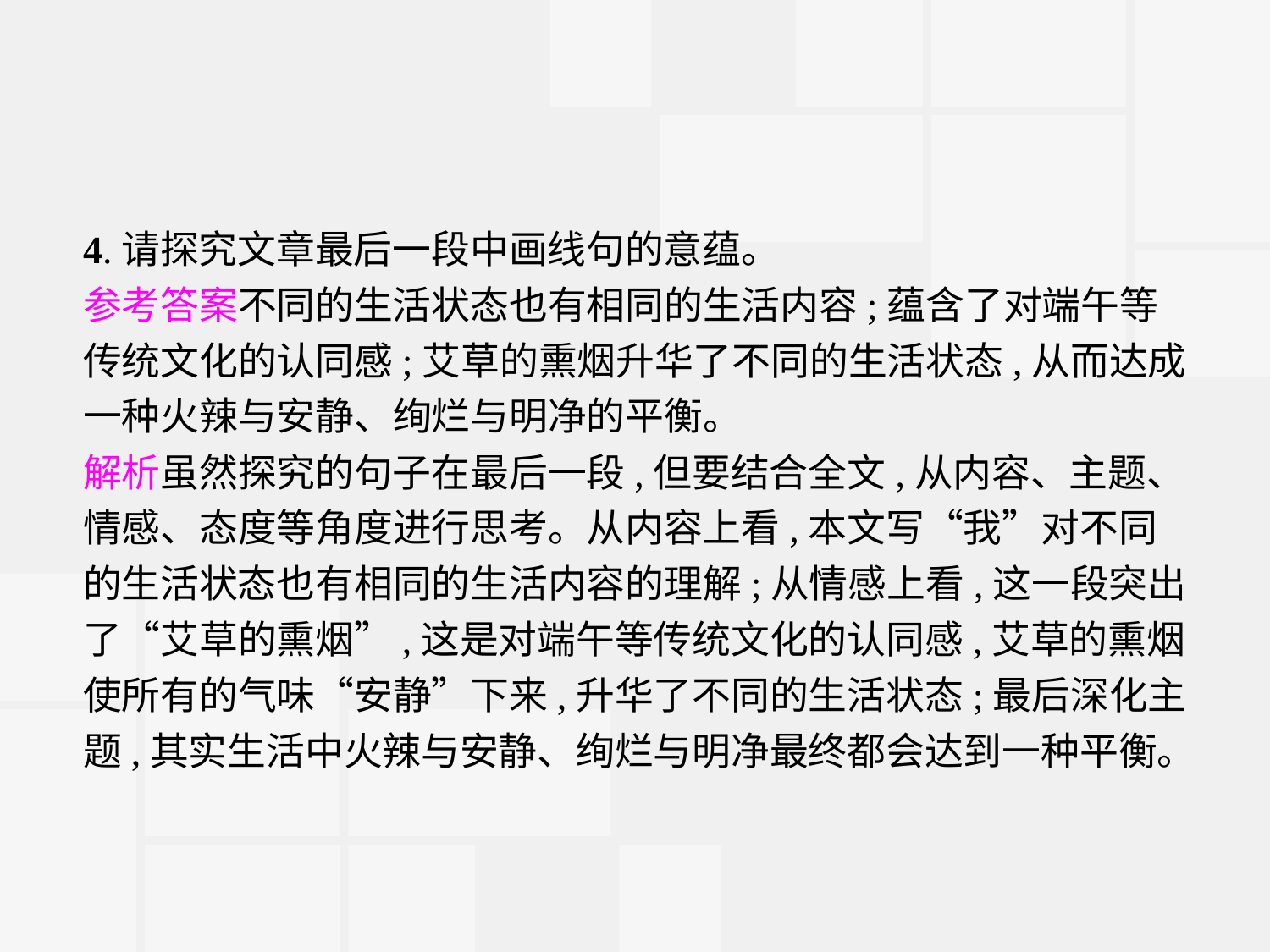

4.请探究文章最后一段中画线句的意蕴。
参考答案不同的生活状态也有相同的生活内容;蕴含了对端午等传统文化的认同感;艾草的熏烟升华了不同的生活状态,从而达成一种火辣与安静、绚烂与明净的平衡。
解析虽然探究的句子在最后一段,但要结合全文,从内容、主题、情感、态度等角度进行思考。从内容上看,本文写“我”对不同的生活状态也有相同的生活内容的理解;从情感上看,这一段突出了“艾草的熏烟”,这是对端午等传统文化的认同感,艾草的熏烟使所有的气味“安静”下来,升华了不同的生活状态;最后深化主题,其实生活中火辣与安静、绚烂与明净最终都会达到一种平衡。